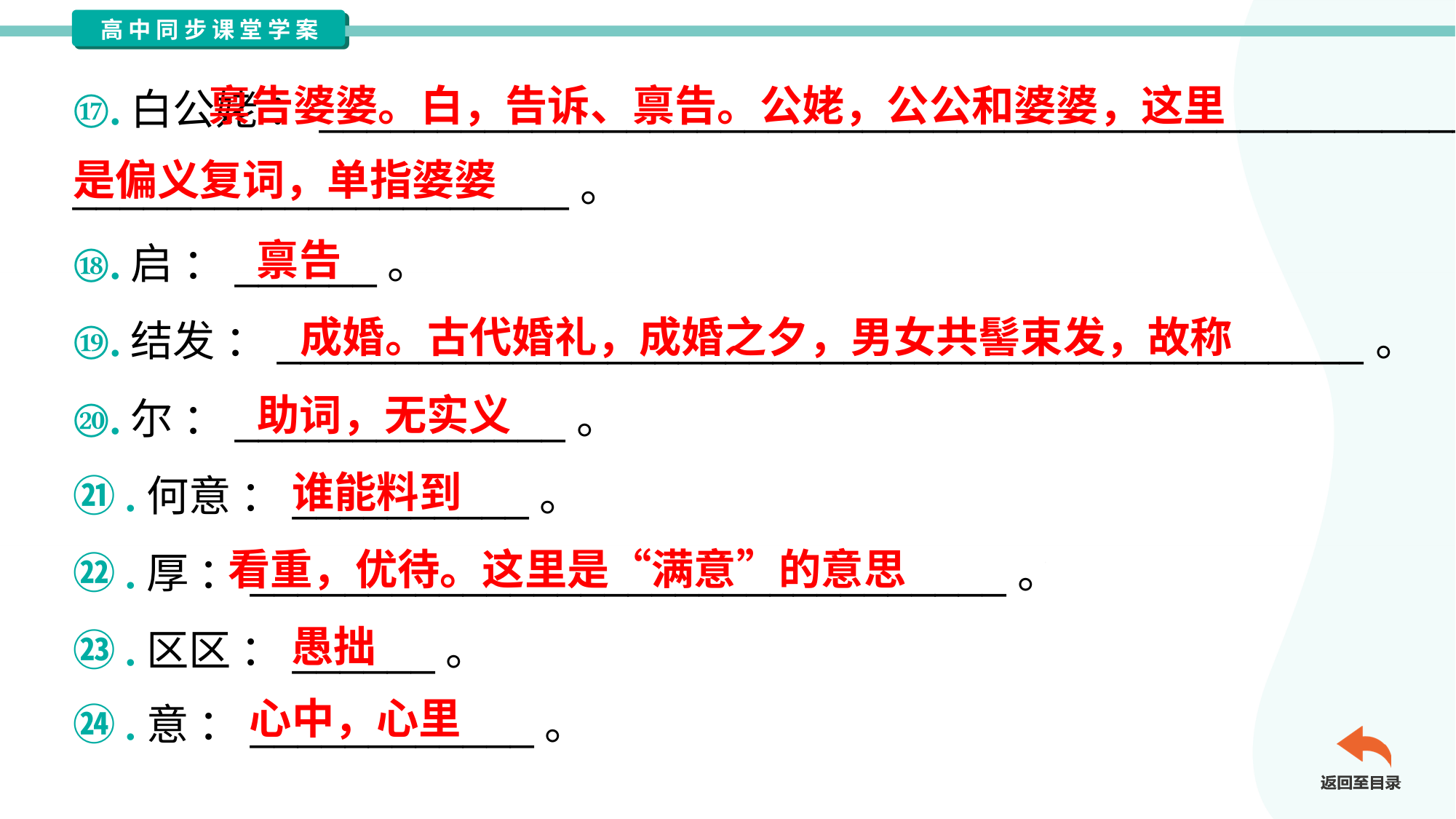

禀告婆婆。白，告诉、禀告。公姥，公公和婆婆，这里
是偏义复词，单指婆婆
⑰.白公姥 ：_________________________________________________
_____________________。
⑱.启 ：______。
⑲.结发 ：______________________________________________。
⑳.尔 ：______________。
㉑.何意 ：__________。
㉒.厚 ：________________________________。
㉓.区区 ：______。
㉔.意 ：____________。
禀告
成婚。古代婚礼，成婚之夕，男女共髻束发，故称
助词，无实义
谁能料到
看重，优待。这里是“满意”的意思
愚拙
心中，心里